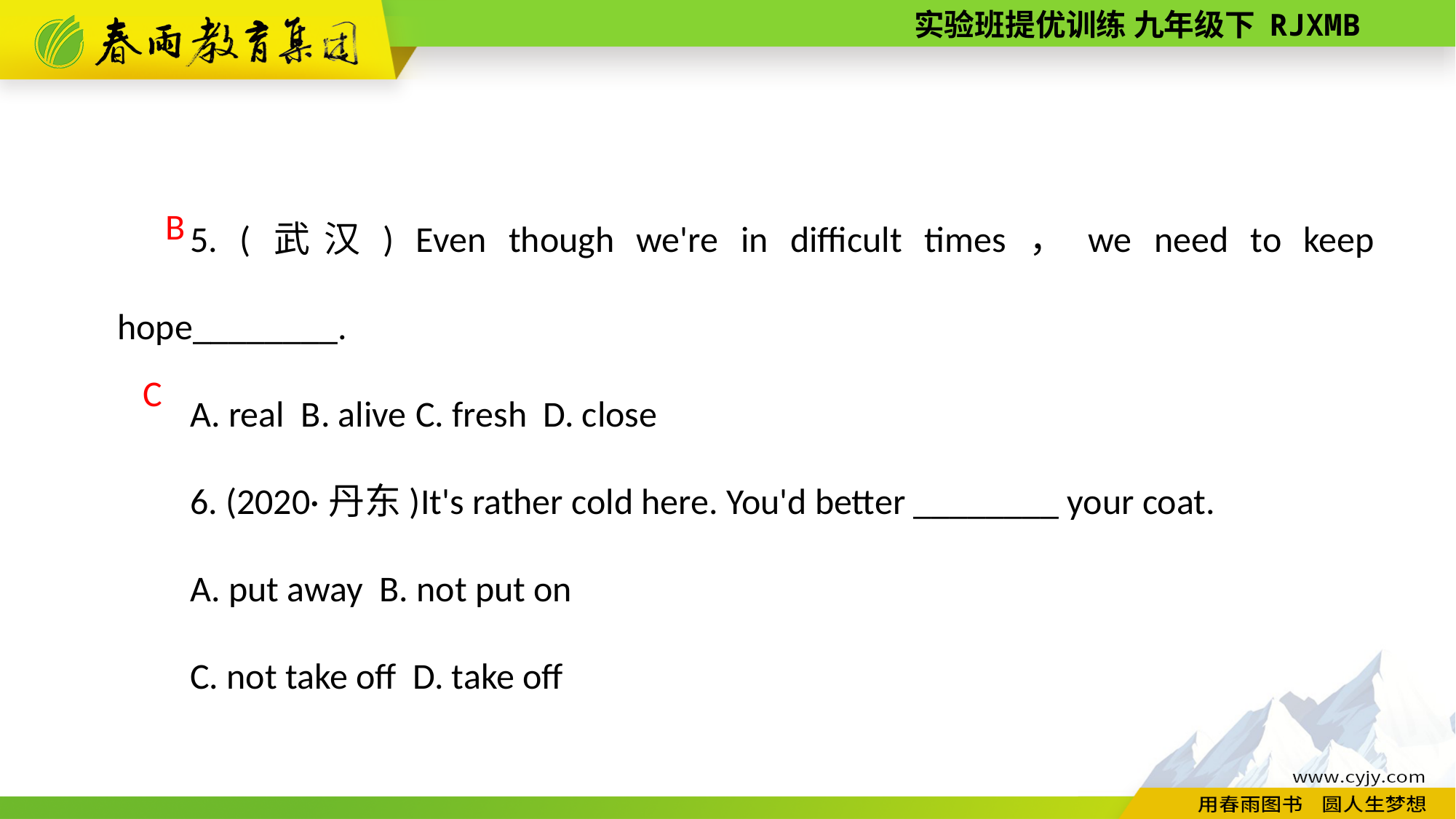

5. (武汉) Even though we're in difficult times，we need to keep hope________.
A. real  B. alive  C. fresh  D. close
6. (2020·丹东)It's rather cold here. You'd better ________ your coat.
A. put away  B. not put on
C. not take off  D. take off
B
C